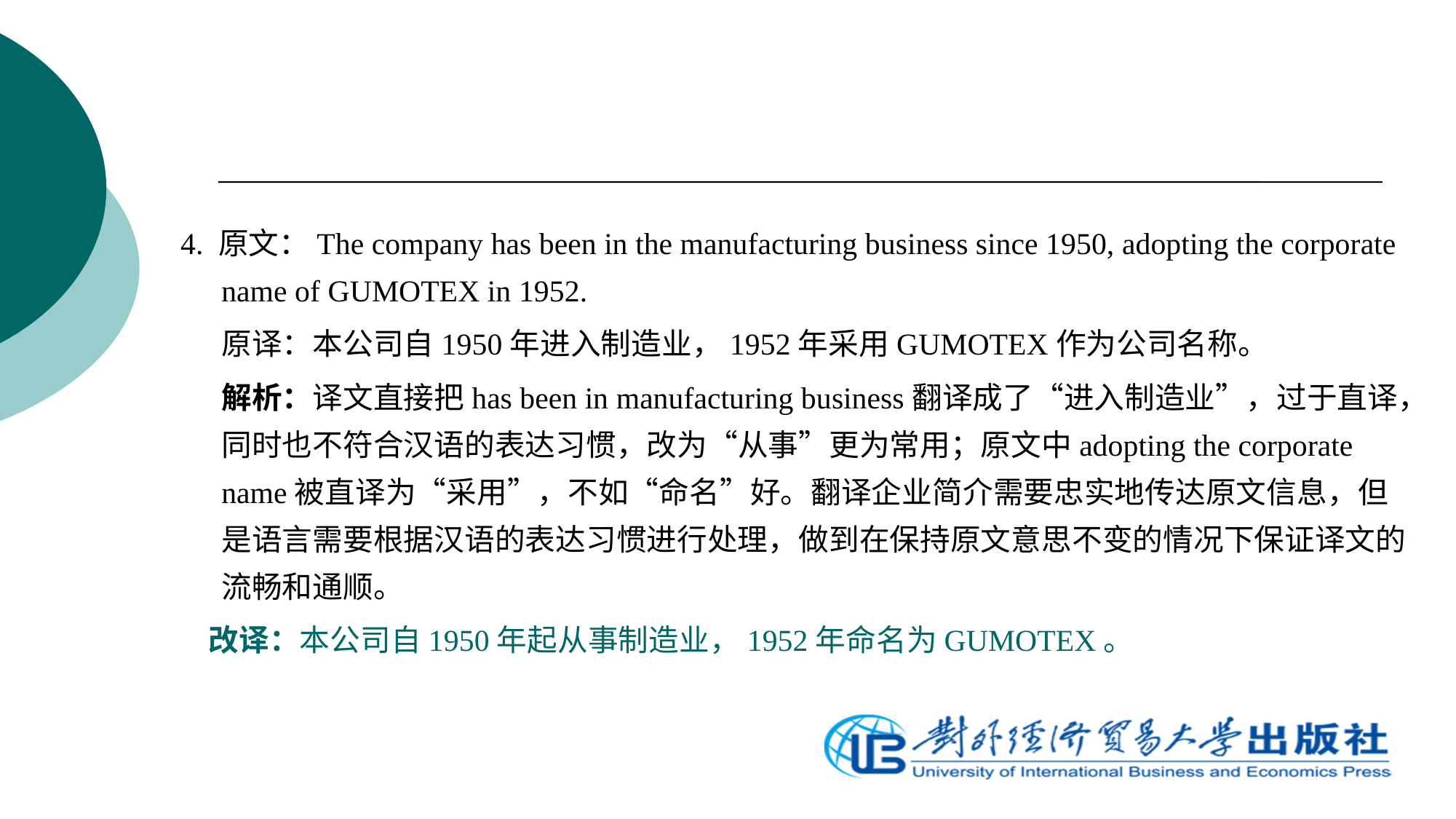

4. 原文：The company has been in the manufacturing business since 1950, adopting the corporate name of GUMOTEX in 1952.
	原译：本公司自1950年进入制造业，1952年采用GUMOTEX作为公司名称。
	解析：译文直接把has been in manufacturing business翻译成了“进入制造业”，过于直译，同时也不符合汉语的表达习惯，改为“从事”更为常用；原文中adopting the corporate name被直译为“采用”，不如“命名”好。翻译企业简介需要忠实地传达原文信息，但是语言需要根据汉语的表达习惯进行处理，做到在保持原文意思不变的情况下保证译文的流畅和通顺。
   改译：本公司自1950年起从事制造业，1952年命名为GUMOTEX。